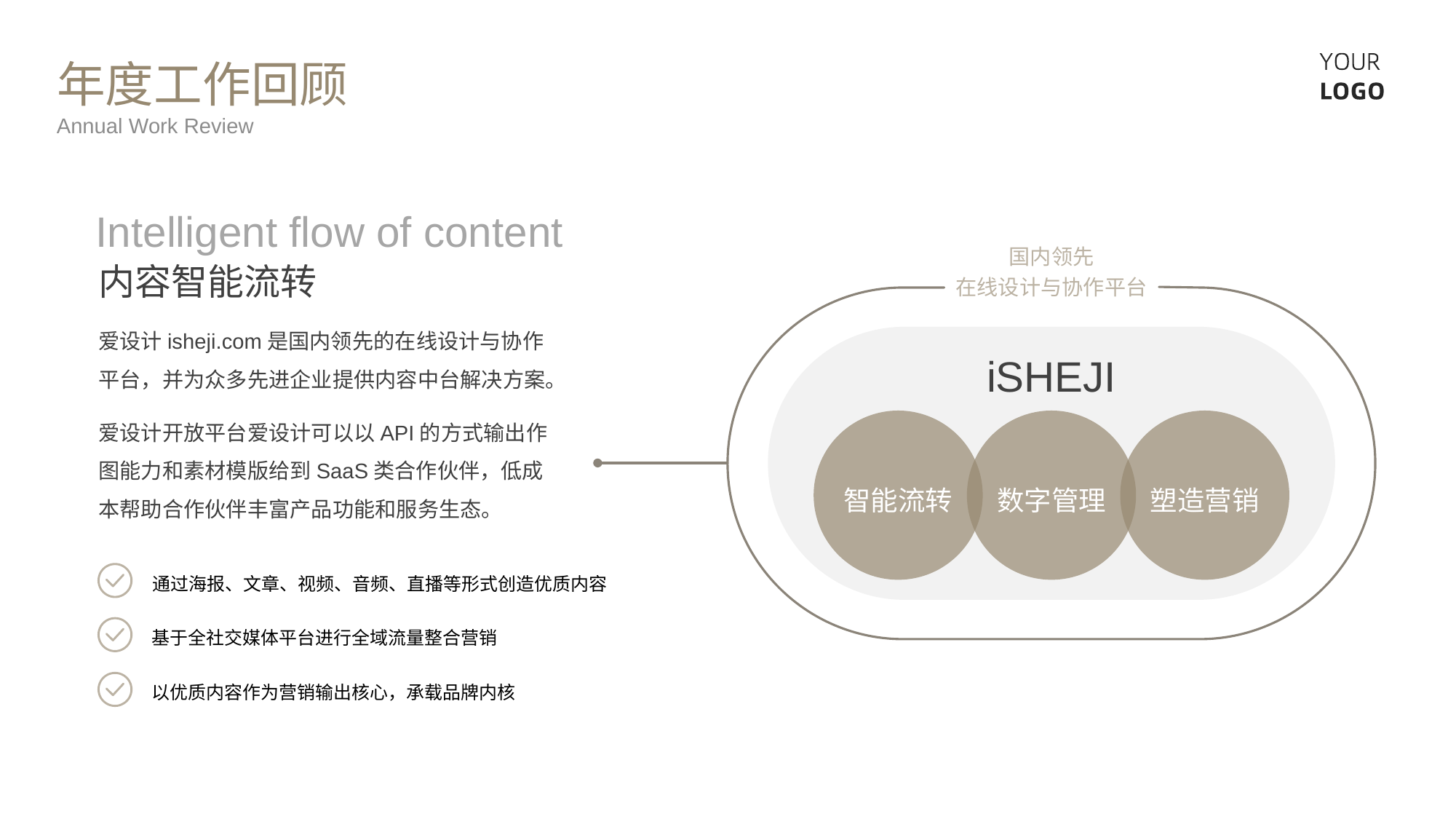

年度工作回顾
Annual Work Review
Intelligent flow of content
国内领先
在线设计与协作平台
内容智能流转

爱设计isheji.com是国内领先的在线设计与协作平台，并为众多先进企业提供内容中台解决方案。
爱设计开放平台爱设计可以以API的方式输出作图能力和素材模版给到SaaS类合作伙伴，低成本帮助合作伙伴丰富产品功能和服务生态。

iSHEJI

智能流转
数字管理
塑造营销
通过海报、文章、视频、音频、直播等形式创造优质内容

基于全社交媒体平台进行全域流量整合营销

以优质内容作为营销输出核心，承载品牌内核